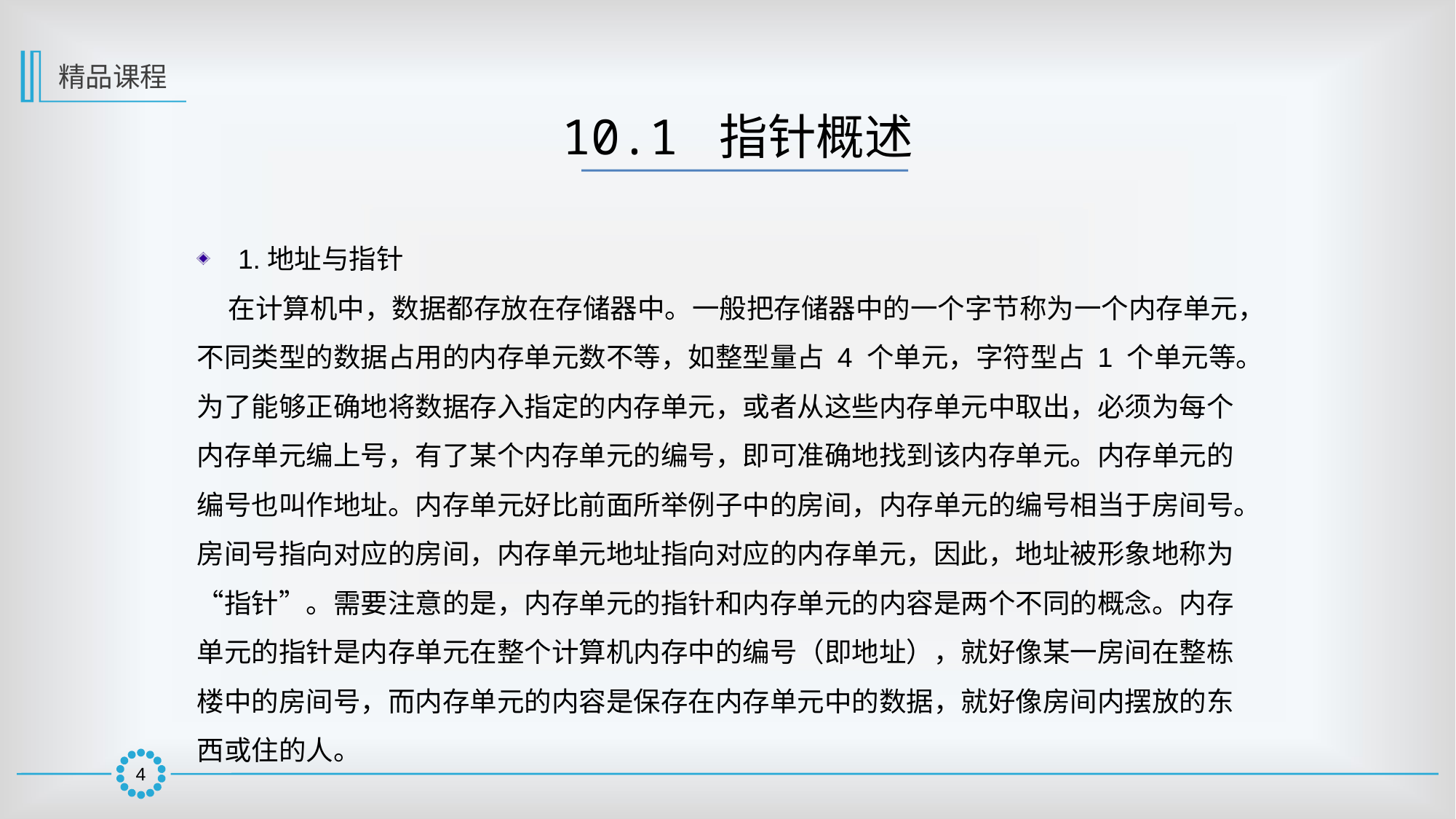

精品课程
10.1 指针概述

1.地址与指针
    在计算机中，数据都存放在存储器中。一般把存储器中的一个字节称为一个内存单元，不同类型的数据占用的内存单元数不等，如整型量占 4 个单元，字符型占 1 个单元等。为了能够正确地将数据存入指定的内存单元，或者从这些内存单元中取出，必须为每个内存单元编上号，有了某个内存单元的编号，即可准确地找到该内存单元。内存单元的编号也叫作地址。内存单元好比前面所举例子中的房间，内存单元的编号相当于房间号。房间号指向对应的房间，内存单元地址指向对应的内存单元，因此，地址被形象地称为“指针”。需要注意的是，内存单元的指针和内存单元的内容是两个不同的概念。内存单元的指针是内存单元在整个计算机内存中的编号（即地址），就好像某一房间在整栋楼中的房间号，而内存单元的内容是保存在内存单元中的数据，就好像房间内摆放的东西或住的人。

4